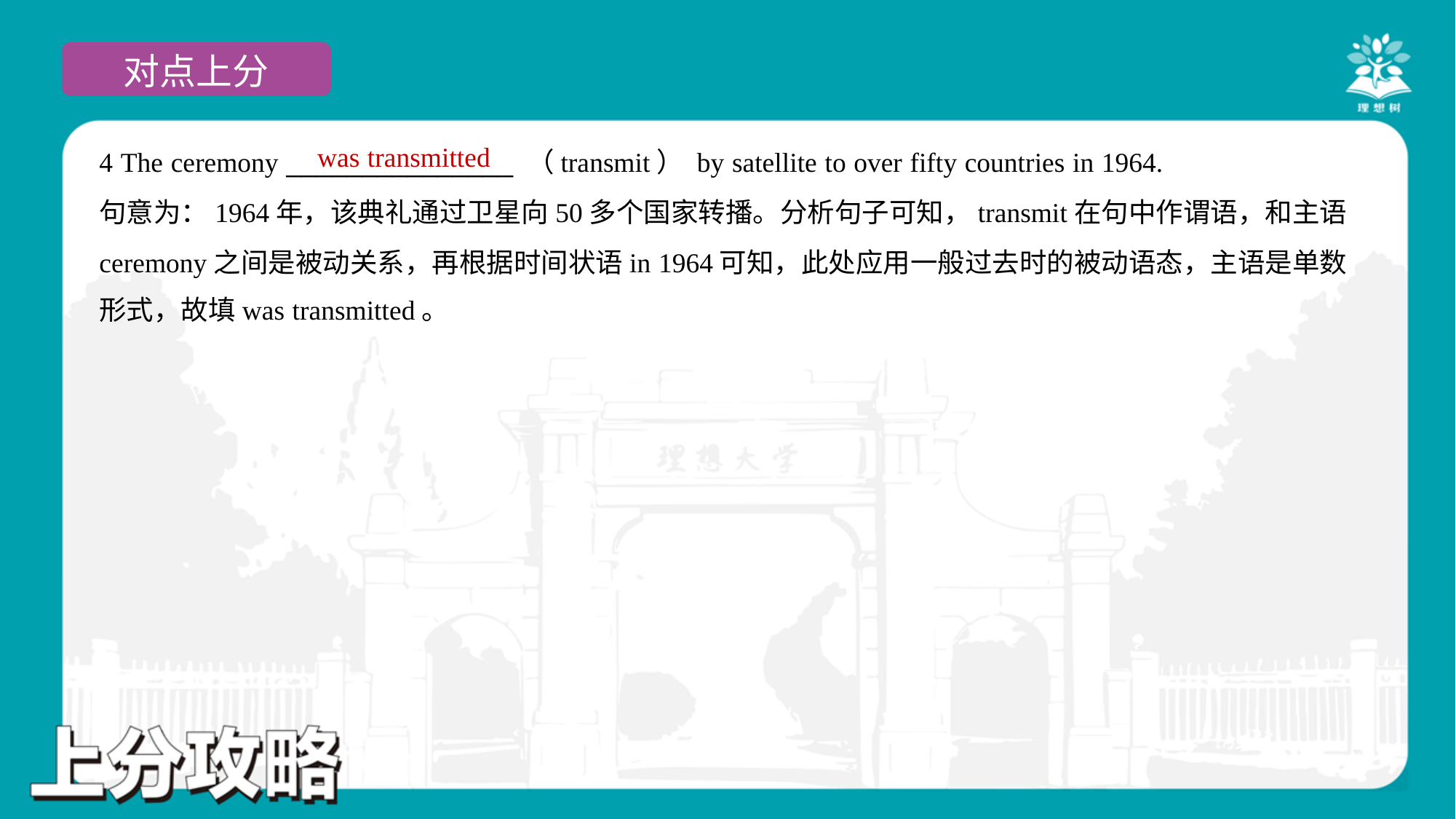

was transmitted
4 The ceremony _______________ （transmit） by satellite to over fifty countries in 1964.
句意为：1964年，该典礼通过卫星向50多个国家转播。分析句子可知，transmit在句中作谓语，和主语
ceremony之间是被动关系，再根据时间状语in 1964可知，此处应用一般过去时的被动语态，主语是单数
形式，故填was transmitted。